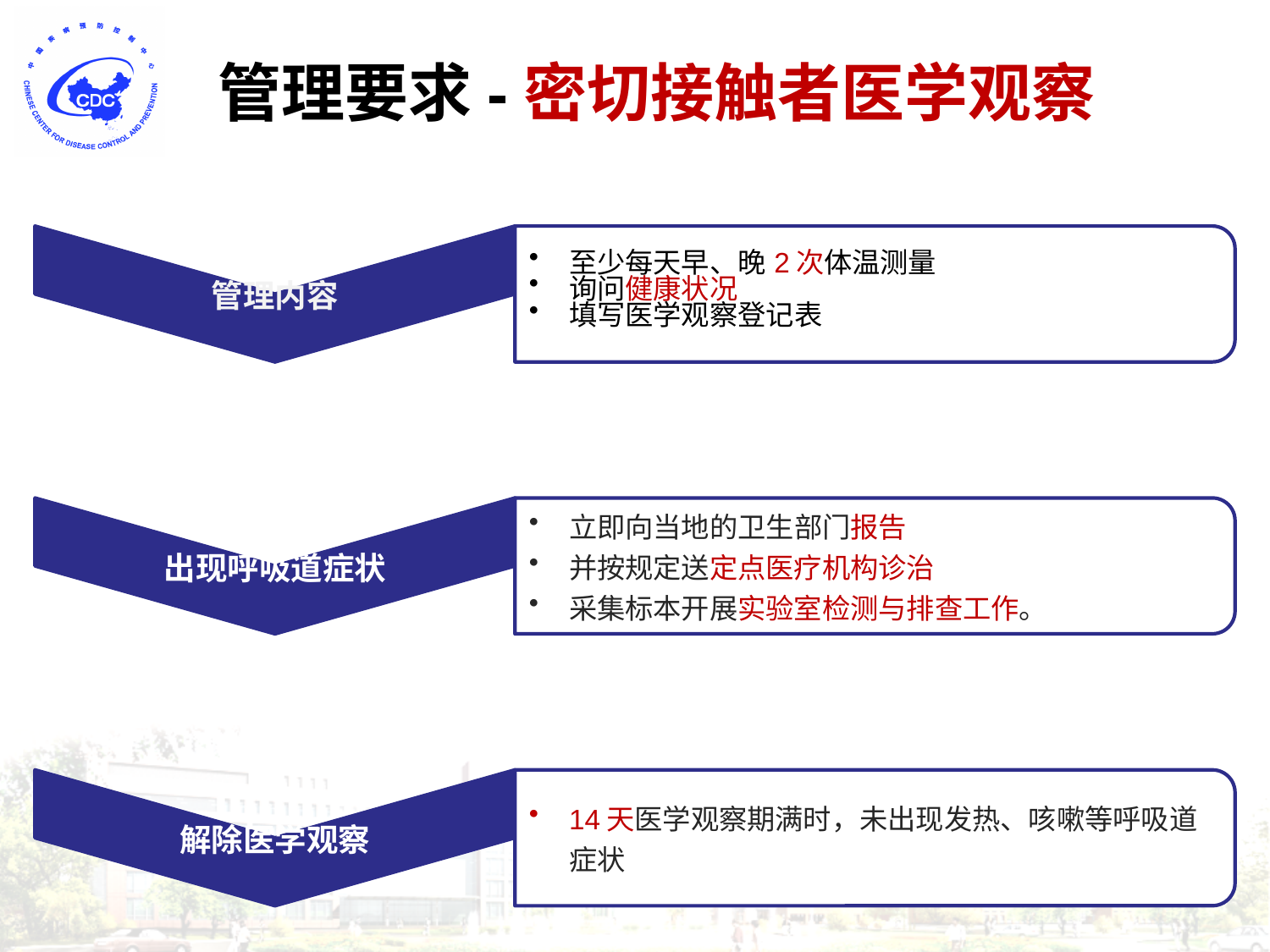

# 管理要求-密切接触者医学观察
管理内容
至少每天早、晚2次体温测量
出现呼吸道症状
立即向当地的卫生部门报告
解除医学观察
14天医学观察期满时，未出现发热、咳嗽等呼吸道症状
询问健康状况
填写医学观察登记表
并按规定送定点医疗机构诊治
采集标本开展实验室检测与排查工作。